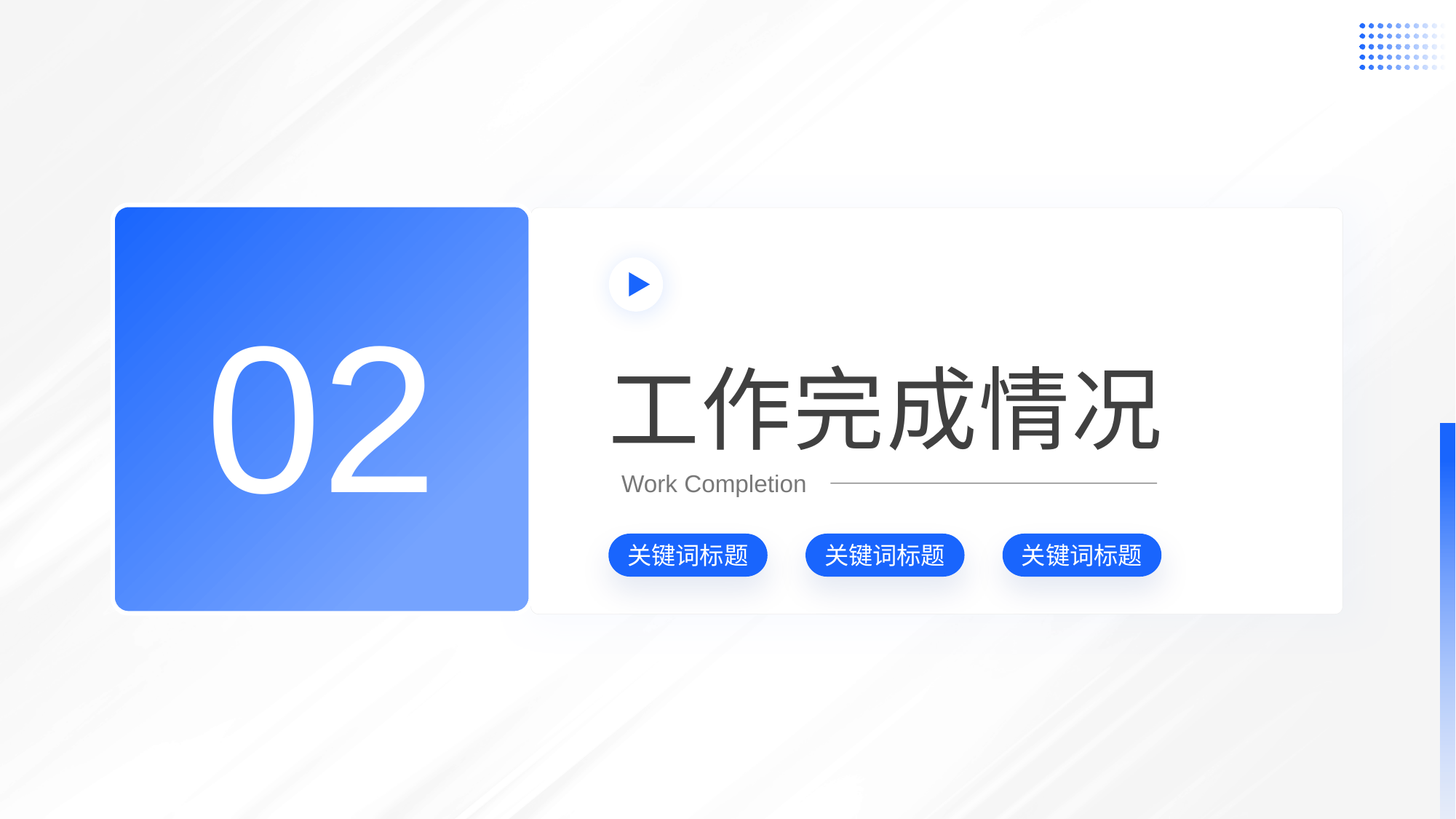

02
工作完成情况
Work Completion
关键词标题
关键词标题
关键词标题